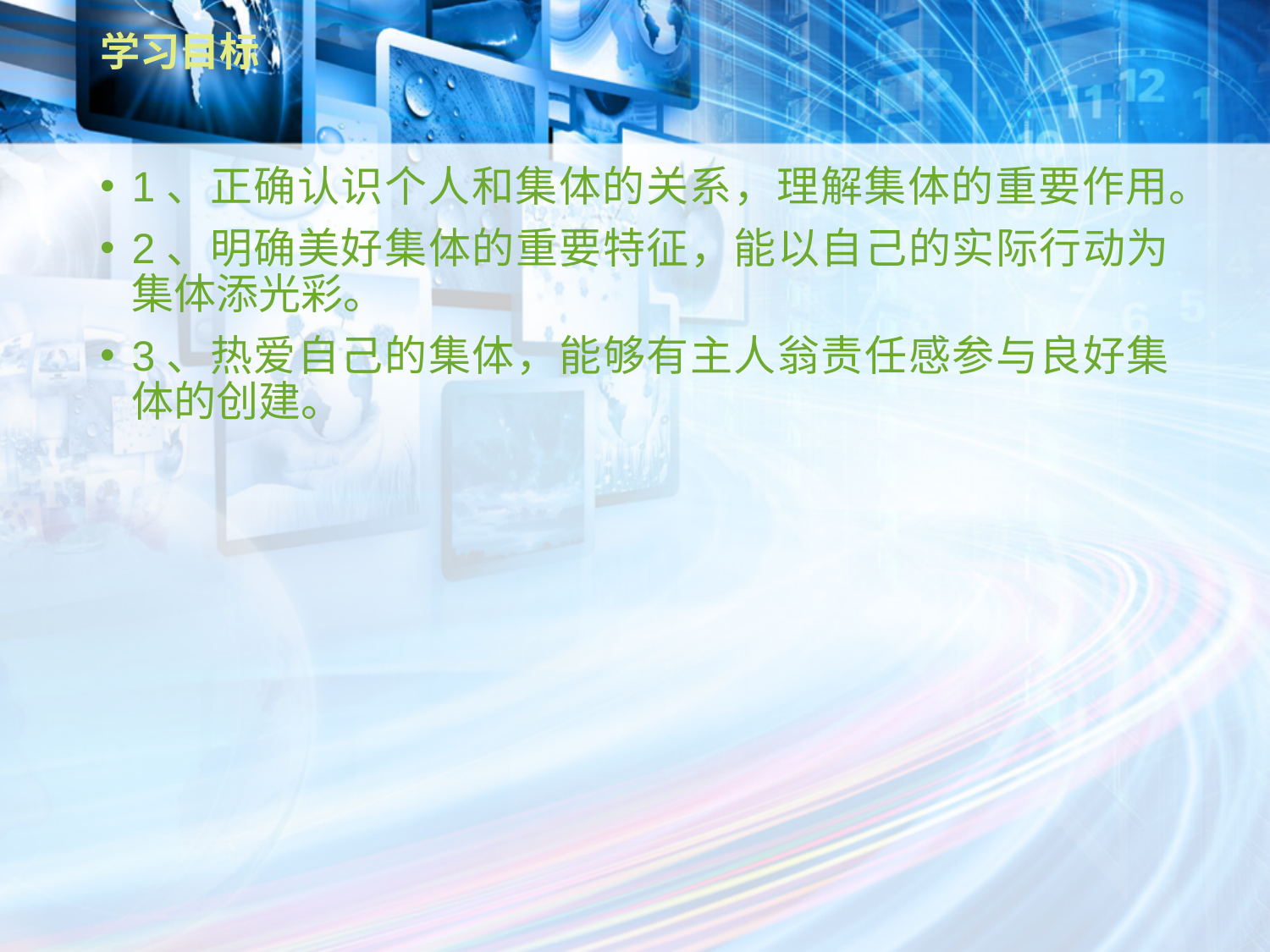

# 学习目标
1、正确认识个人和集体的关系，理解集体的重要作用。
2、明确美好集体的重要特征，能以自己的实际行动为集体添光彩。
3、热爱自己的集体，能够有主人翁责任感参与良好集体的创建。